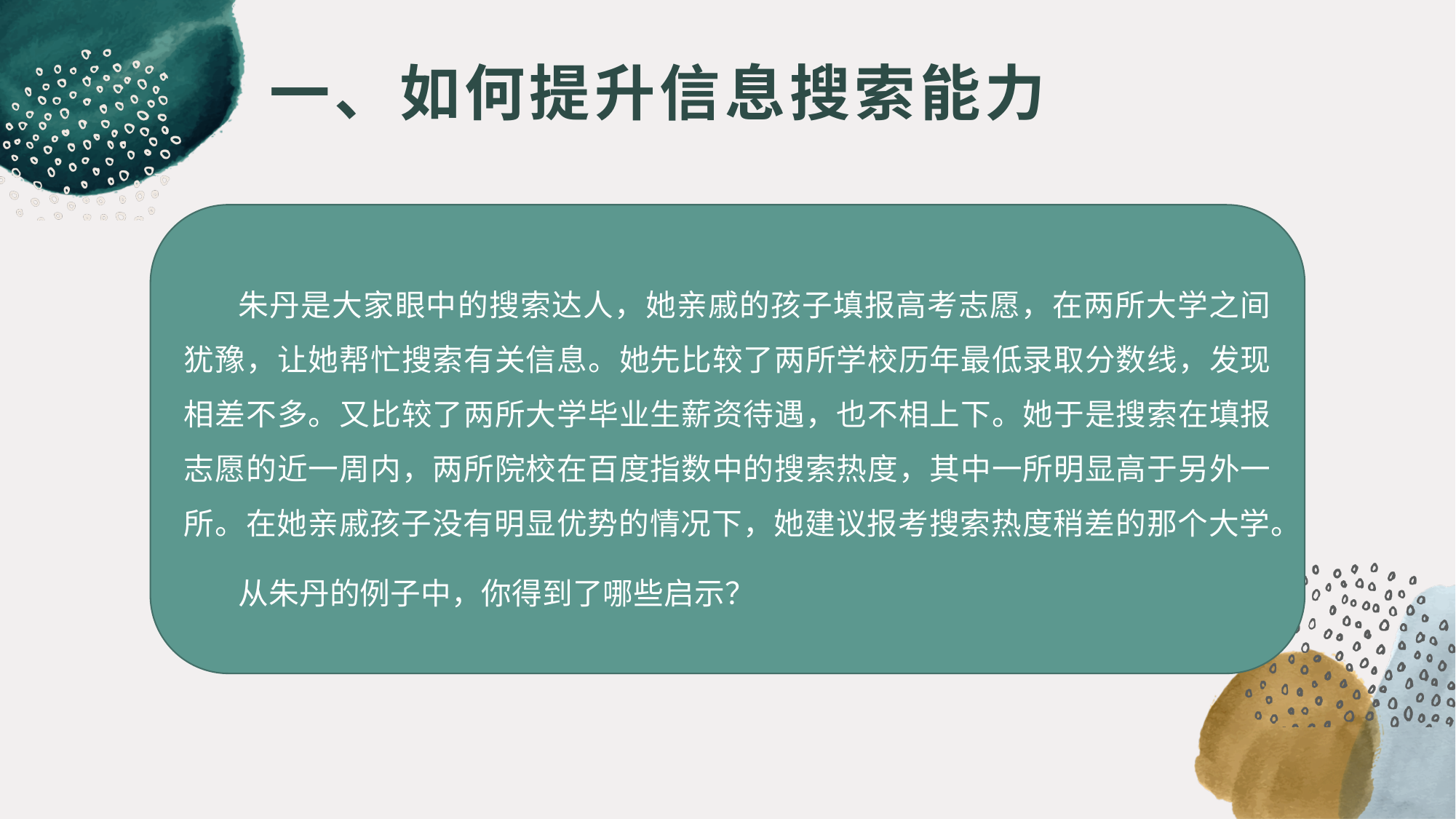

# 一、如何提升信息搜索能力
朱丹是大家眼中的搜索达人，她亲戚的孩子填报高考志愿，在两所大学之间犹豫，让她帮忙搜索有关信息。她先比较了两所学校历年最低录取分数线，发现相差不多。又比较了两所大学毕业生薪资待遇，也不相上下。她于是搜索在填报志愿的近一周内，两所院校在百度指数中的搜索热度，其中一所明显高于另外一所。在她亲戚孩子没有明显优势的情况下，她建议报考搜索热度稍差的那个大学。
从朱丹的例子中，你得到了哪些启示？